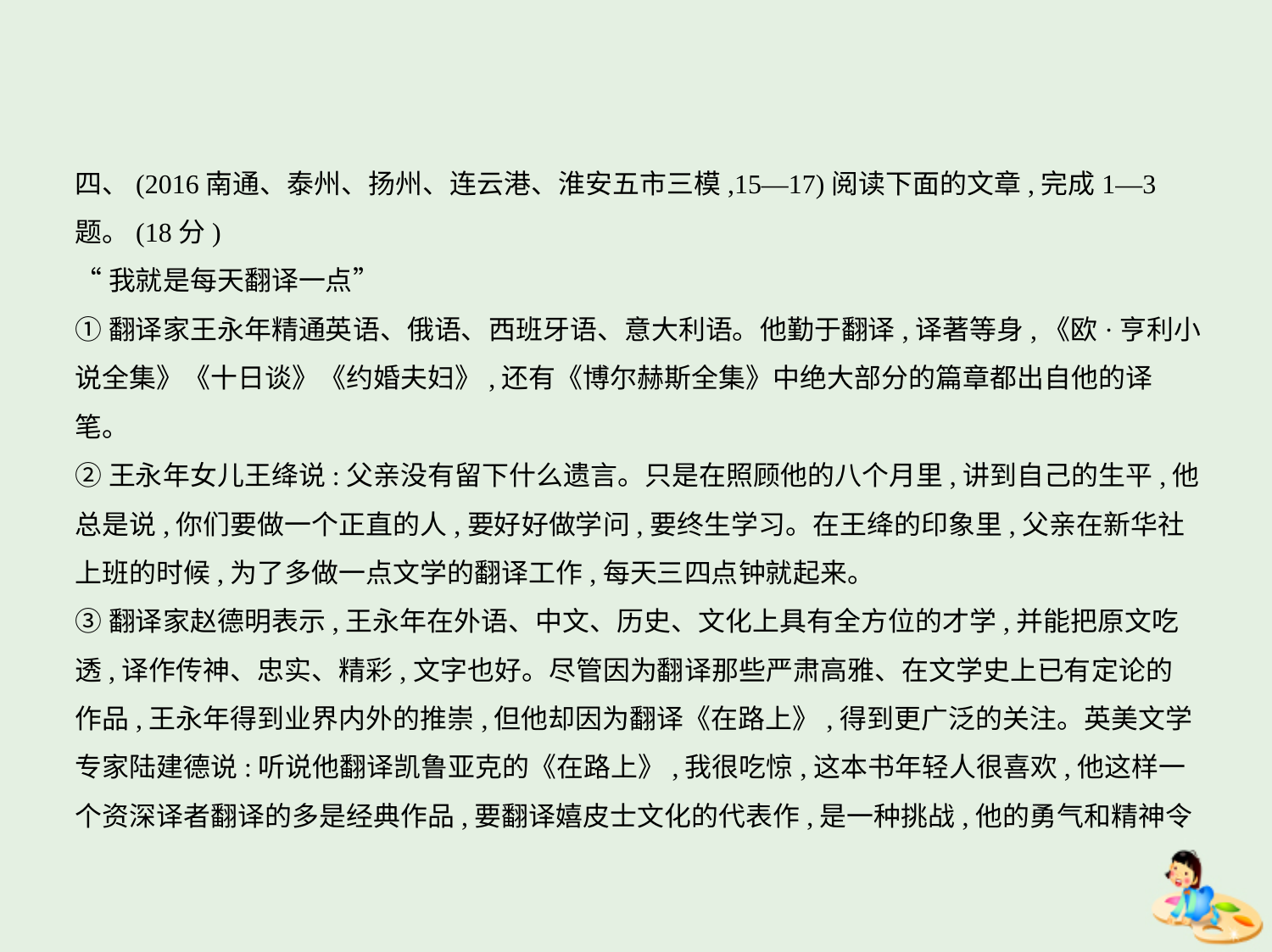

四、(2016南通、泰州、扬州、连云港、淮安五市三模,15—17)阅读下面的文章,完成1—3
题。(18分)
“我就是每天翻译一点”
①翻译家王永年精通英语、俄语、西班牙语、意大利语。他勤于翻译,译著等身,《欧·亨利小
说全集》《十日谈》《约婚夫妇》,还有《博尔赫斯全集》中绝大部分的篇章都出自他的译
笔。
②王永年女儿王绛说:父亲没有留下什么遗言。只是在照顾他的八个月里,讲到自己的生平,他
总是说,你们要做一个正直的人,要好好做学问,要终生学习。在王绛的印象里,父亲在新华社
上班的时候,为了多做一点文学的翻译工作,每天三四点钟就起来。
③翻译家赵德明表示,王永年在外语、中文、历史、文化上具有全方位的才学,并能把原文吃
透,译作传神、忠实、精彩,文字也好。尽管因为翻译那些严肃高雅、在文学史上已有定论的
作品,王永年得到业界内外的推崇,但他却因为翻译《在路上》,得到更广泛的关注。英美文学
专家陆建德说:听说他翻译凯鲁亚克的《在路上》,我很吃惊,这本书年轻人很喜欢,他这样一
个资深译者翻译的多是经典作品,要翻译嬉皮士文化的代表作,是一种挑战,他的勇气和精神令